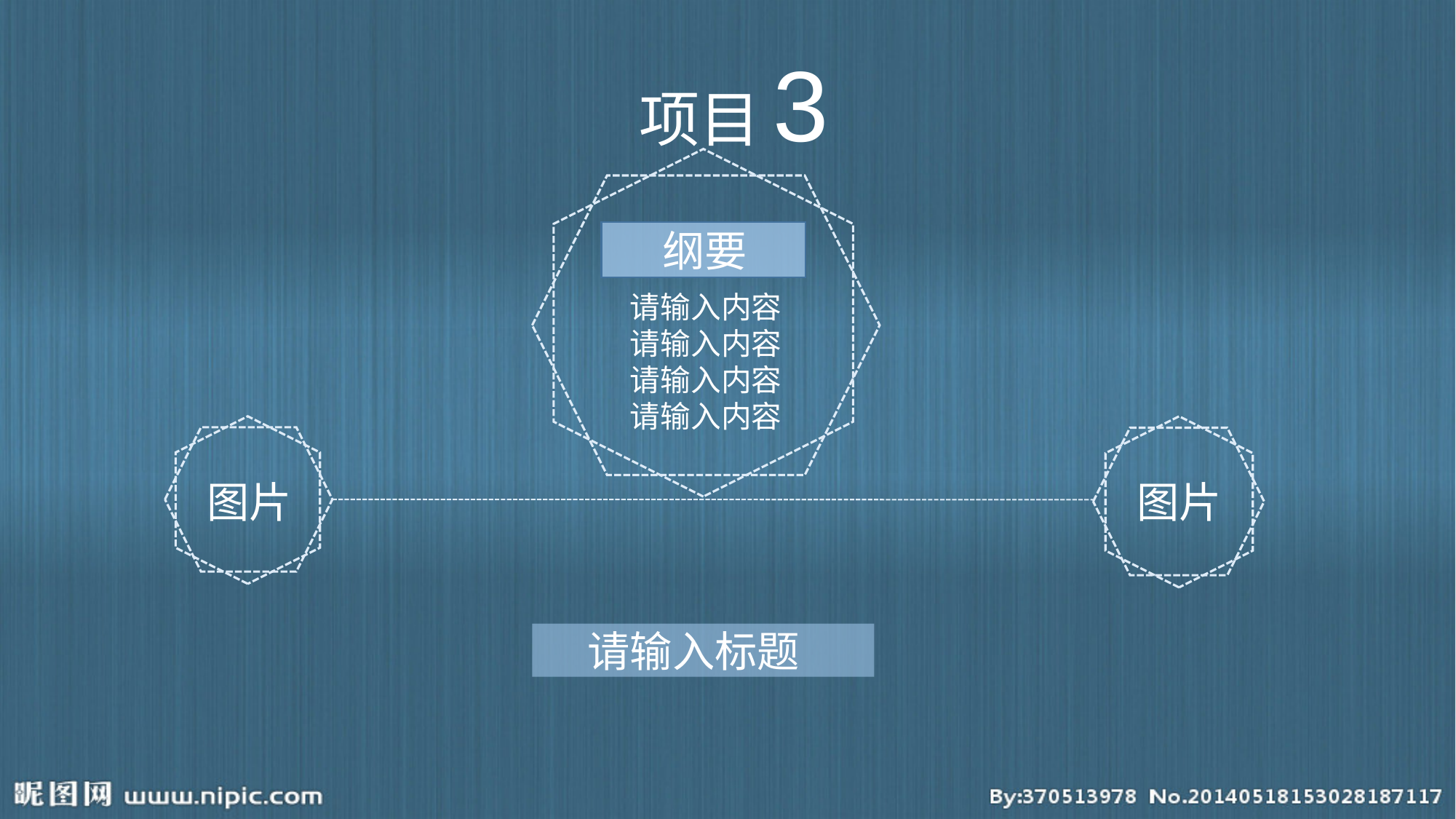

项目 3

纲要

请输入内容
请输入内容
请输入内容
请输入内容

图片
图片
请输入标题